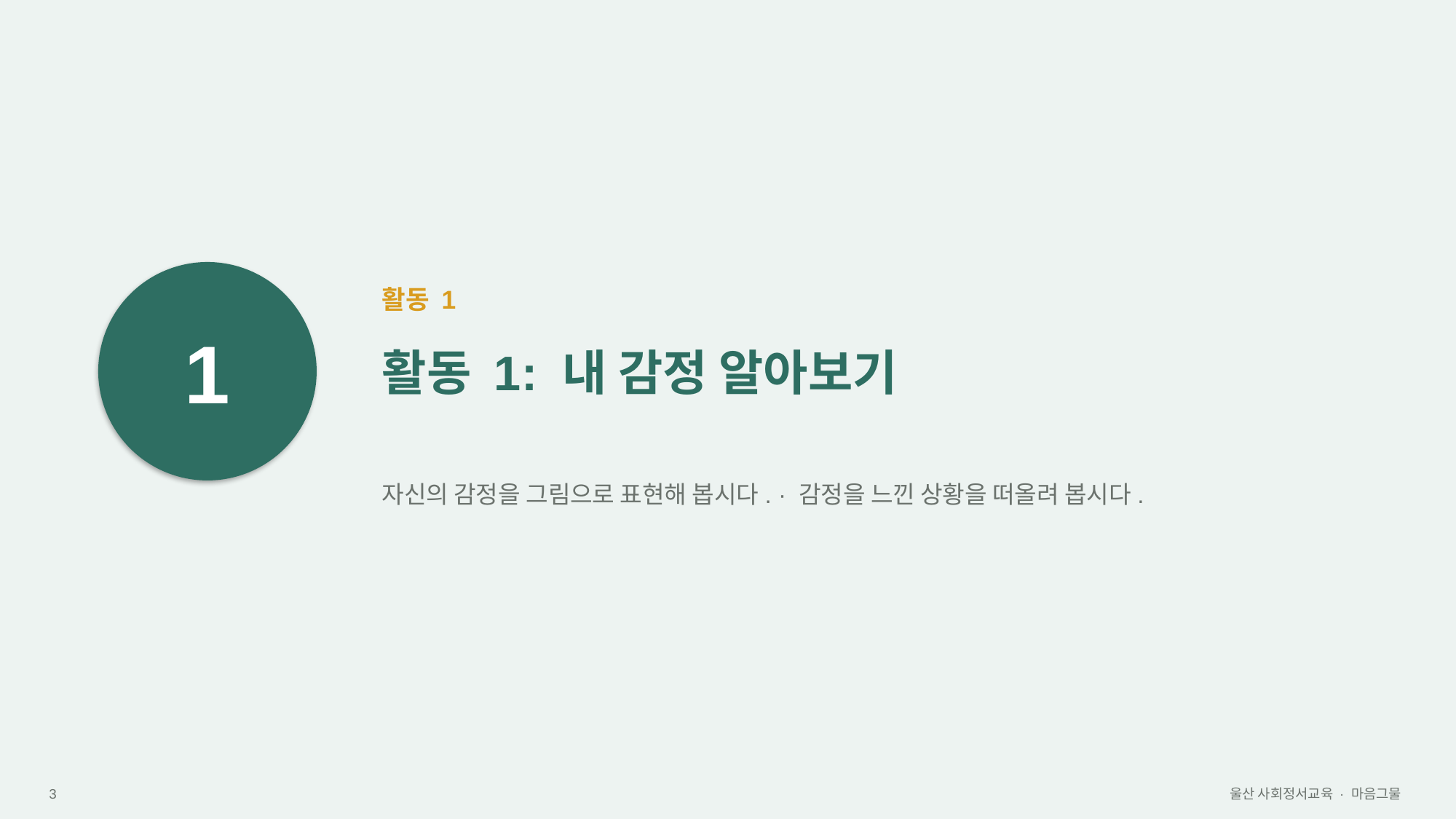

1
활동 1
활동 1: 내 감정 알아보기
자신의 감정을 그림으로 표현해 봅시다. · 감정을 느낀 상황을 떠올려 봅시다.
3
울산 사회정서교육 · 마음그물